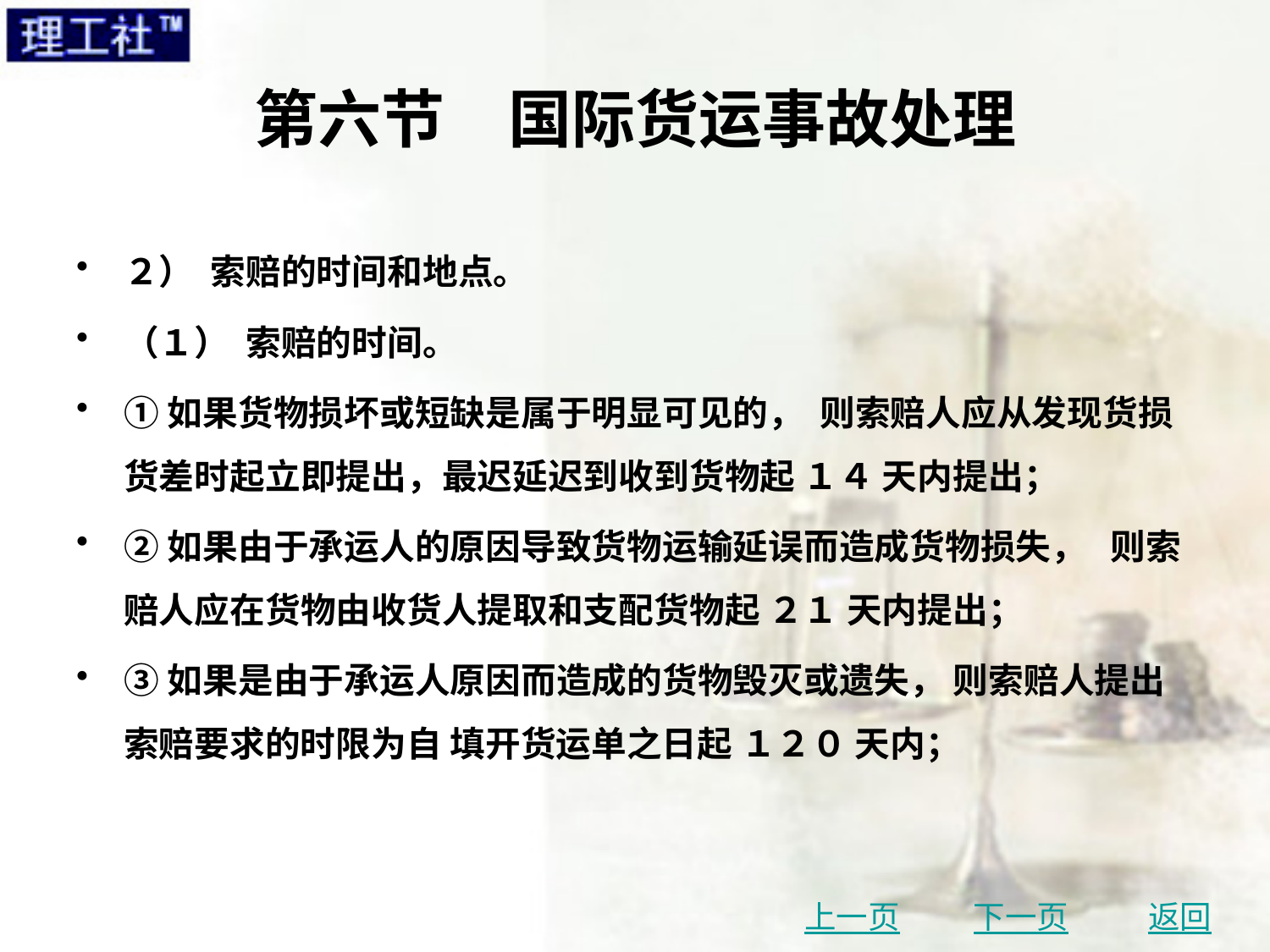

# 第六节　国际货运事故处理
２）  索赔的时间和地点。
（１）  索赔的时间。
①如果货物损坏或短缺是属于明显可见的，  则索赔人应从发现货损货差时起立即提出，最迟延迟到收到货物起 １４ 天内提出；
②如果由于承运人的原因导致货物运输延误而造成货物损失，   则索赔人应在货物由收货人提取和支配货物起 ２１ 天内提出；
③如果是由于承运人原因而造成的货物毁灭或遗失， 则索赔人提出索赔要求的时限为自 填开货运单之日起 １２０ 天内；

上一页
下一页
返回